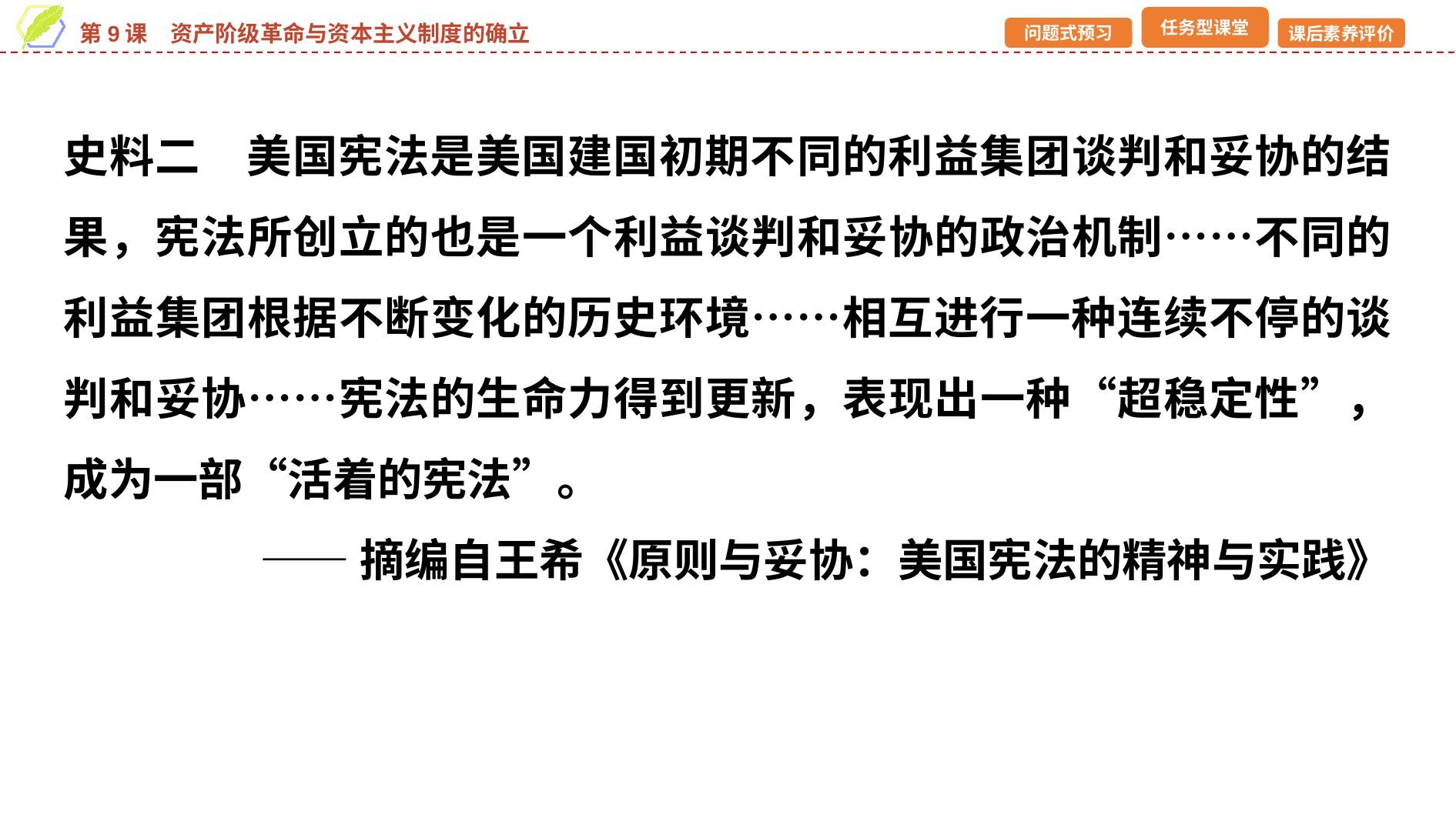

史料二　美国宪法是美国建国初期不同的利益集团谈判和妥协的结果，宪法所创立的也是一个利益谈判和妥协的政治机制……不同的利益集团根据不断变化的历史环境……相互进行一种连续不停的谈判和妥协……宪法的生命力得到更新，表现出一种“超稳定性”，成为一部“活着的宪法”。
——摘编自王希《原则与妥协：美国宪法的精神与实践》